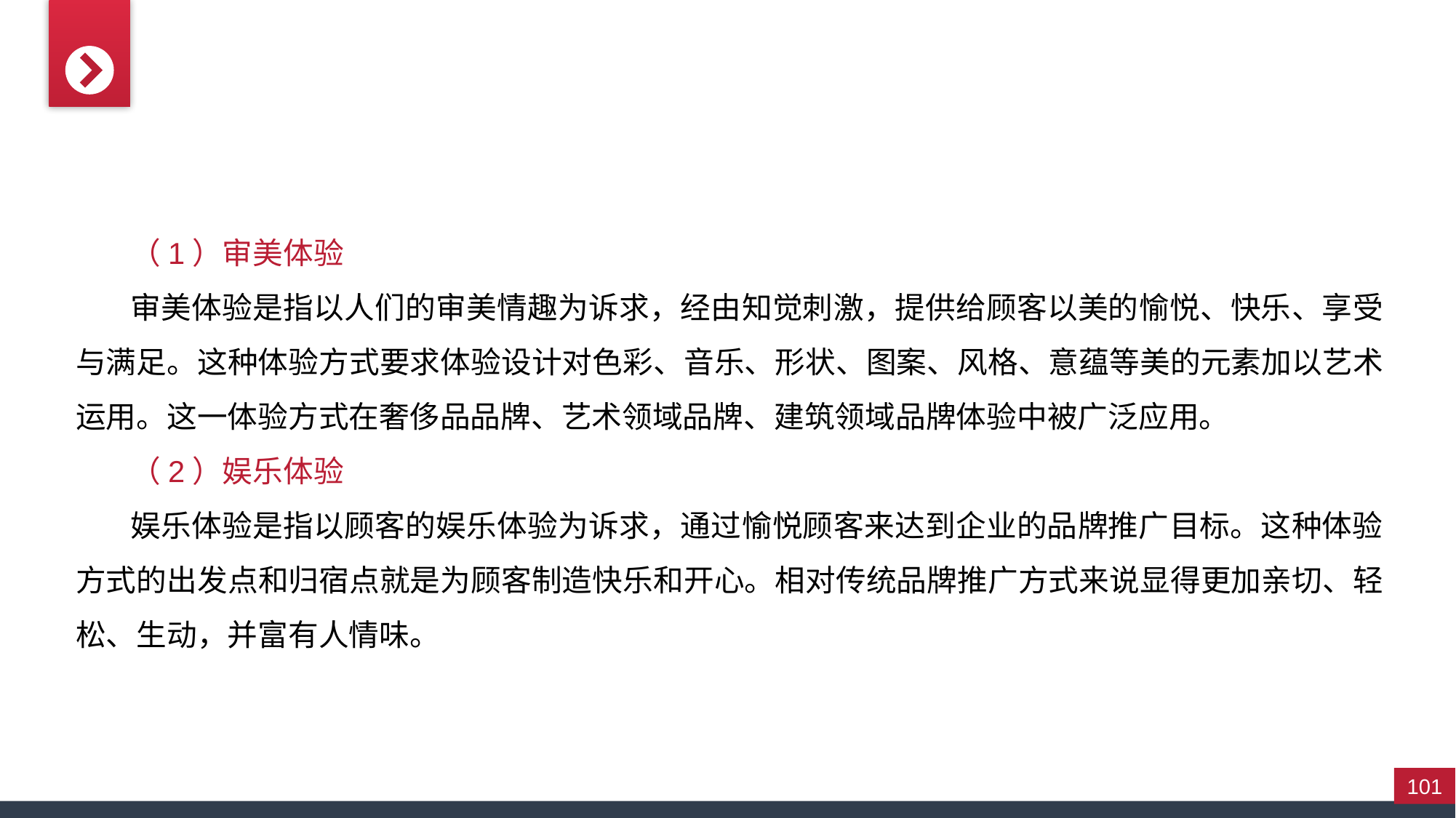

（1）审美体验
审美体验是指以人们的审美情趣为诉求，经由知觉刺激，提供给顾客以美的愉悦、快乐、享受与满足。这种体验方式要求体验设计对色彩、音乐、形状、图案、风格、意蕴等美的元素加以艺术运用。这一体验方式在奢侈品品牌、艺术领域品牌、建筑领域品牌体验中被广泛应用。
（2）娱乐体验
娱乐体验是指以顾客的娱乐体验为诉求，通过愉悦顾客来达到企业的品牌推广目标。这种体验方式的出发点和归宿点就是为顾客制造快乐和开心。相对传统品牌推广方式来说显得更加亲切、轻松、生动，并富有人情味。